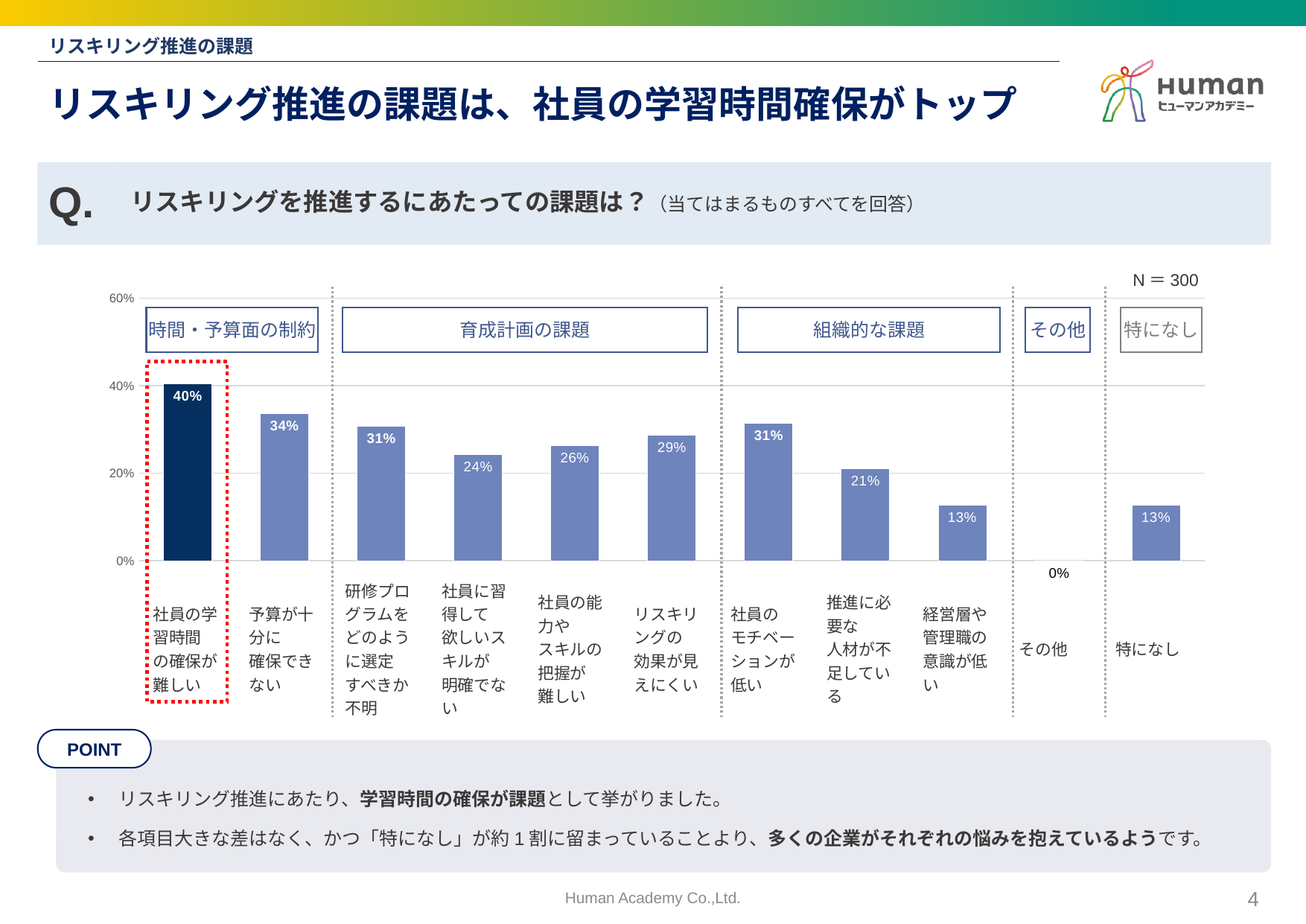

リスキリング推進の課題
# リスキリング推進の課題は、社員の学習時間確保がトップ
Q.
リスキリングを推進するにあたっての課題は？（当てはまるものすべてを回答）

### Chart

| Category | 列3 |
|---|---|
| 社員の学習時間の確保が難しい | 0.403333333333333 |
| 予算が十分に確保できない | 0.336666666666667 |
| 研修プログラムをどのように選定すべきか不明 | 0.306666666666667 |
| 社員に習得して欲しいスキルが明確でない | 0.243333333333333 |
| 社員の能力やスキルの把握が難しい | 0.263333333333333 |
| リスキリングの効果が見えにくい | 0.286666666666667 |
| 社員のモチベーションが低い | 0.313333333333333 |
| 推進に必要な人材が不足している | 0.21 |
| 経営層や管理職の意識が低い | 0.126666666666667 |
| その他 | 0.0 |
| 特になし | 0.126666666666667 |
N＝300
時間・予算面の制約
育成計画の課題
組織的な課題
その他
特になし

| 社員の学習時間 の確保が難しい | 予算が十分に 確保できない | 研修プログラムを どのように選定 すべきか不明 | 社員に習得して 欲しいスキルが 明確でない | 社員の能力や スキルの把握が 難しい | リスキリングの 効果が見えにくい | 社員の モチベーションが 低い | 推進に必要な 人材が不足している | 経営層や管理職の 意識が低い | その他 | 特になし |
| --- | --- | --- | --- | --- | --- | --- | --- | --- | --- | --- |
リスキリング推進にあたり、学習時間の確保が課題として挙がりました。
各項目大きな差はなく、かつ「特になし」が約1割に留まっていることより、多くの企業がそれぞれの悩みを抱えているようです。
Human Academy Co.,Ltd.
4